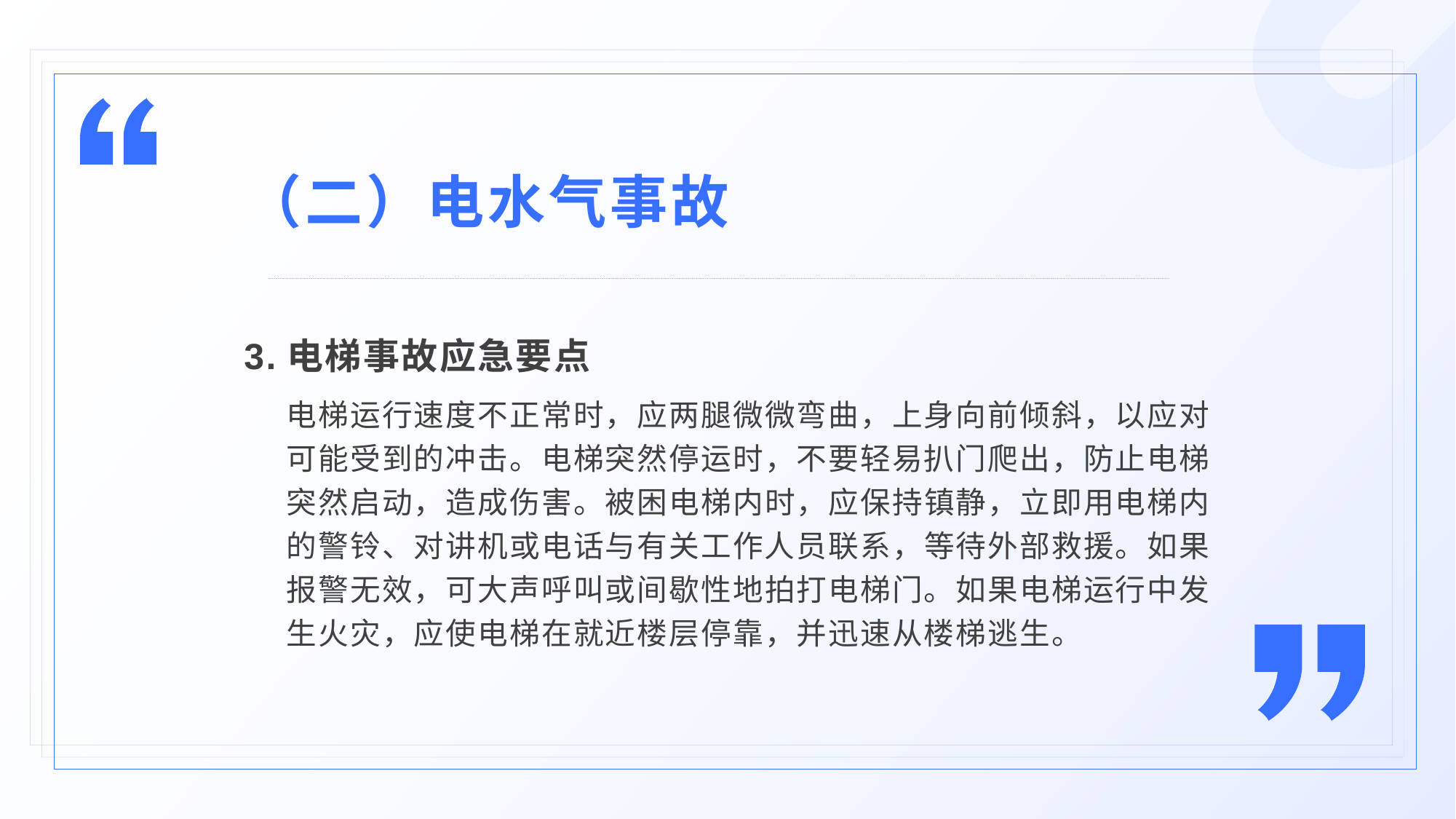

（二）电水气事故
3.电梯事故应急要点
电梯运行速度不正常时，应两腿微微弯曲，上身向前倾斜，以应对可能受到的冲击。电梯突然停运时，不要轻易扒门爬出，防止电梯突然启动，造成伤害。被困电梯内时，应保持镇静，立即用电梯内的警铃、对讲机或电话与有关工作人员联系，等待外部救援。如果报警无效，可大声呼叫或间歇性地拍打电梯门。如果电梯运行中发生火灾，应使电梯在就近楼层停靠，并迅速从楼梯逃生。